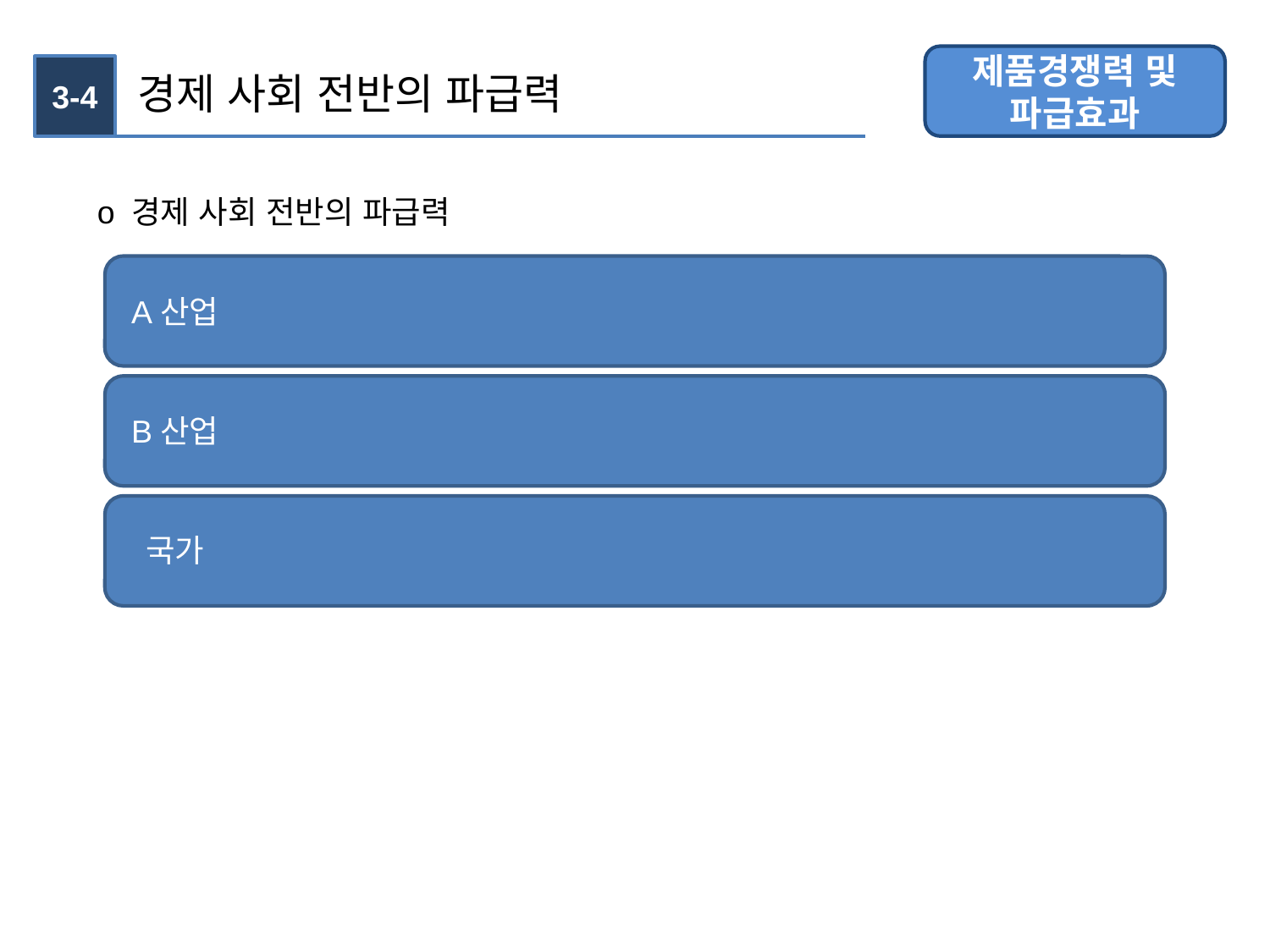

제품경쟁력 및 파급효과
3-4
경제 사회 전반의 파급력
o 경제 사회 전반의 파급력

A산업

B산업

국가